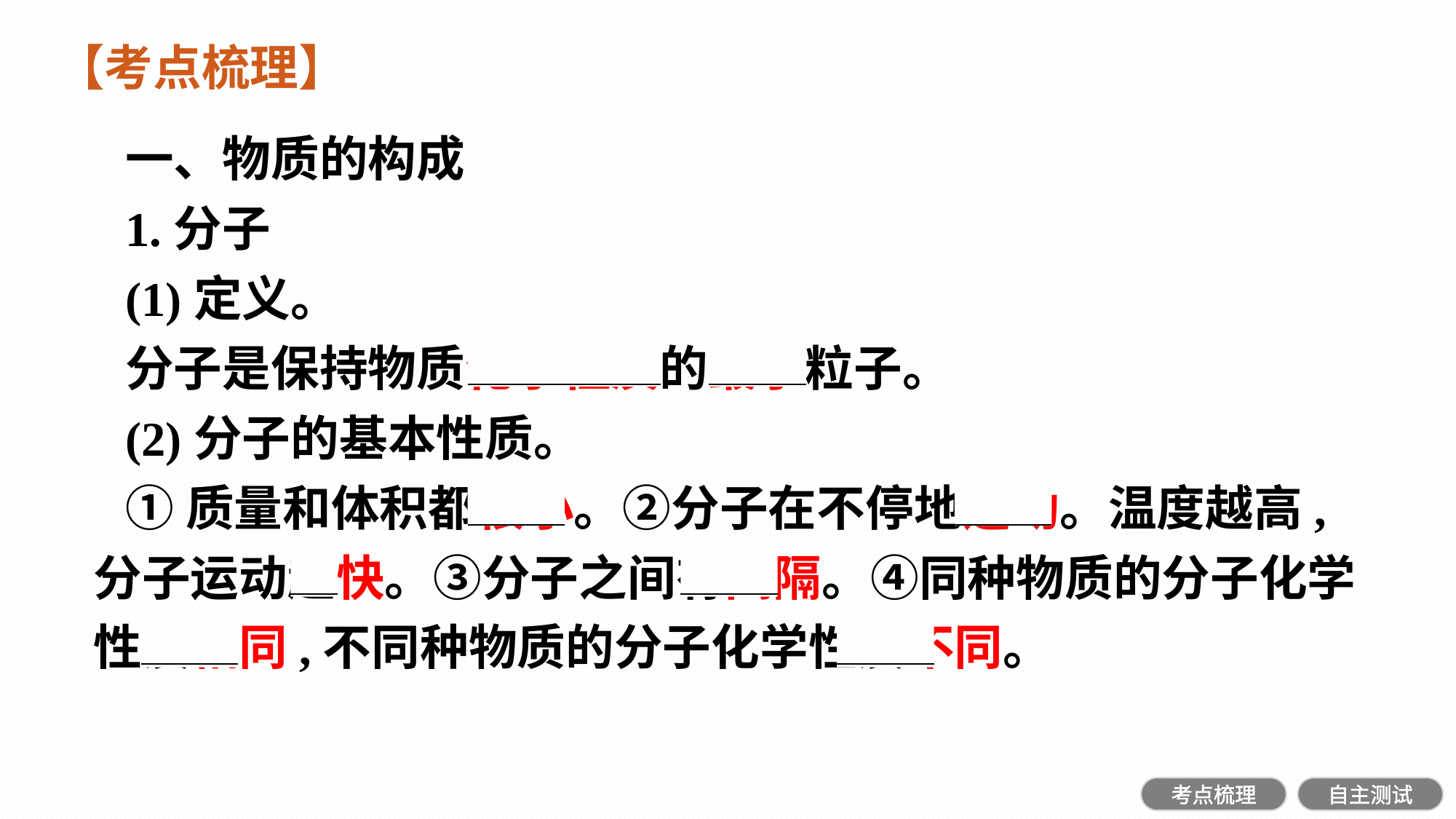

【考点梳理】
一、物质的构成
1.分子
(1)定义。
分子是保持物质化学性质的最小粒子。
(2)分子的基本性质。
①质量和体积都很小。②分子在不停地运动。温度越高,分子运动越快。③分子之间有间隔。④同种物质的分子化学性质相同,不同种物质的分子化学性质不同。